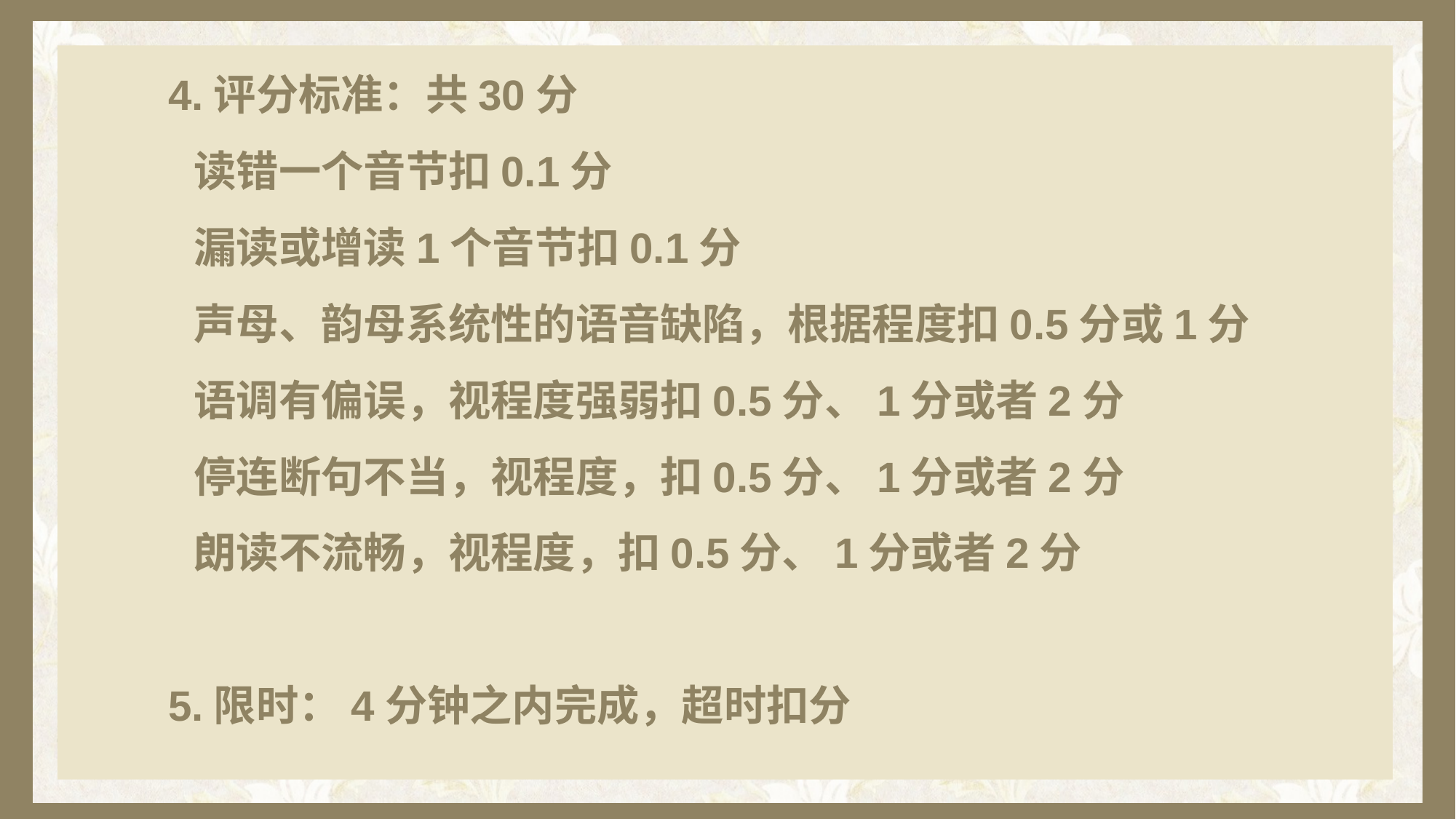

4.评分标准：共30分
         读错一个音节扣0.1分
         漏读或增读1个音节扣0.1分
         声母、韵母系统性的语音缺陷，根据程度扣0.5分或1分
         语调有偏误，视程度强弱扣0.5分、1分或者2分
         停连断句不当，视程度，扣0.5分、1分或者2分
         朗读不流畅，视程度，扣0.5分、1分或者2分

      5.限时：4分钟之内完成，超时扣分